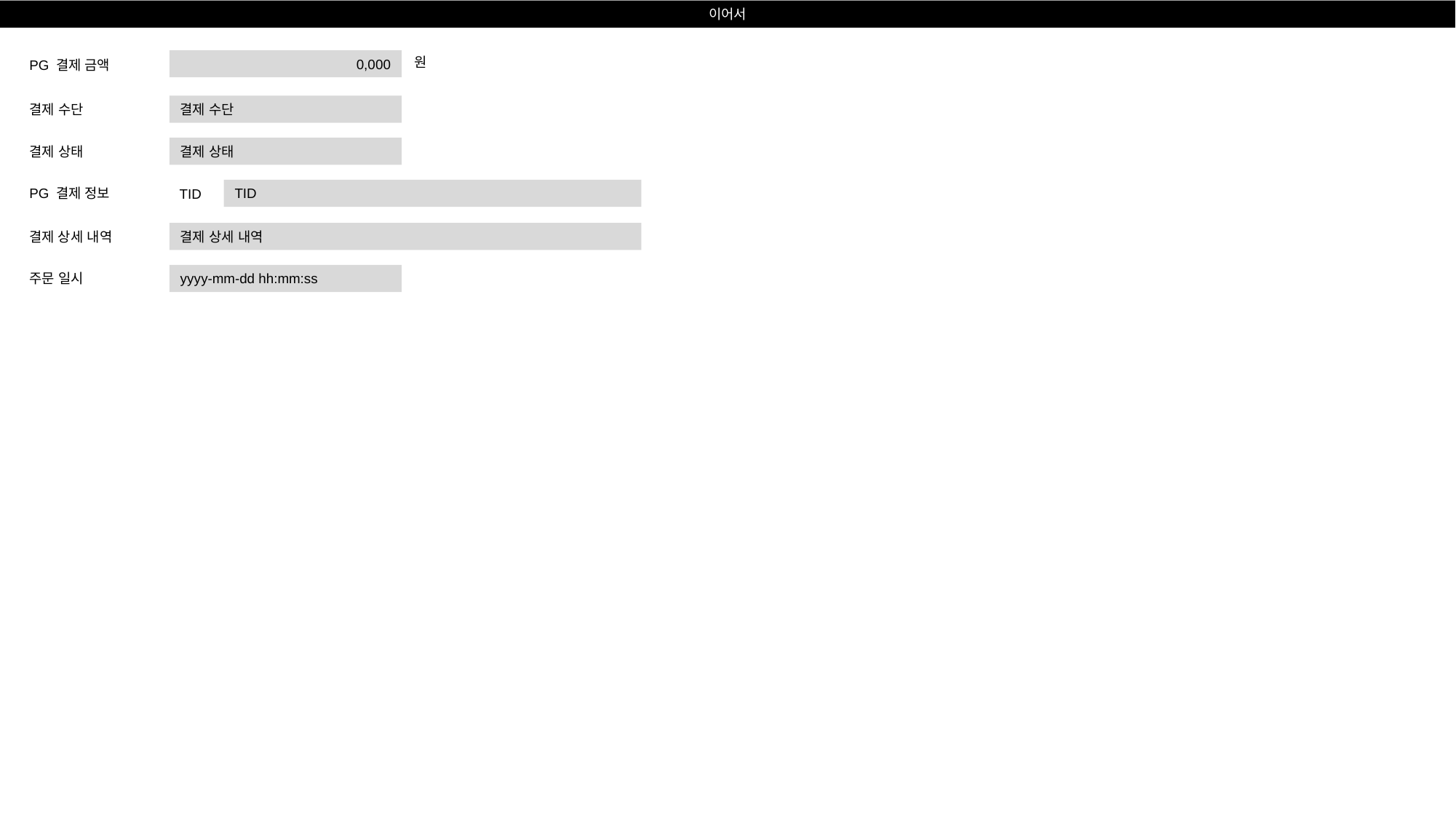

이어서
원
0,000
PG 결제 금액
결제 수단
결제 수단
결제 상태
결제 상태
TID
PG 결제 정보
TID
결제 상세 내역
결제 상세 내역
yyyy-mm-dd hh:mm:ss
주문 일시